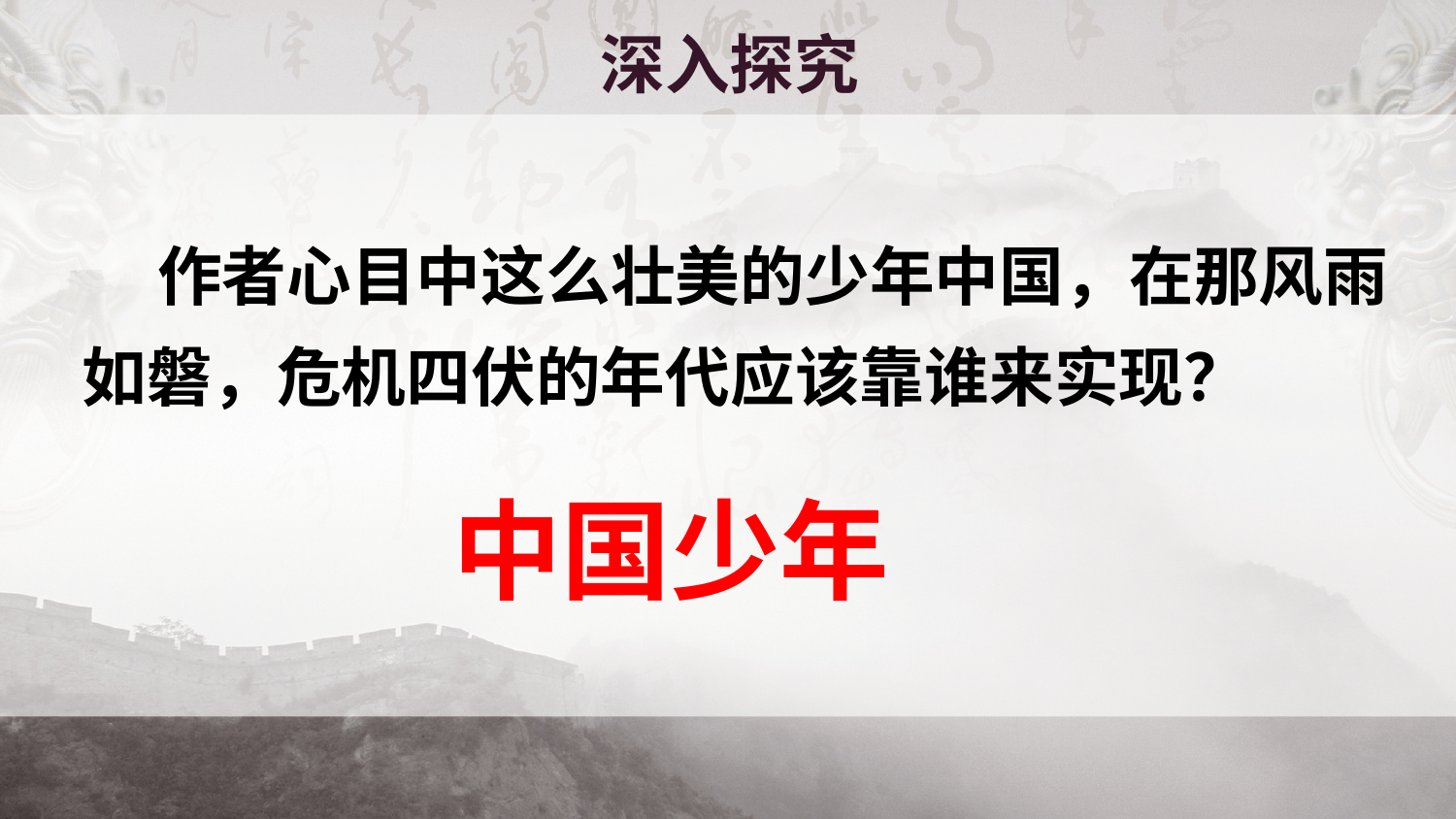

深入探究
    作者心目中这么壮美的少年中国，在那风雨如磐，危机四伏的年代应该靠谁来实现？
中国少年